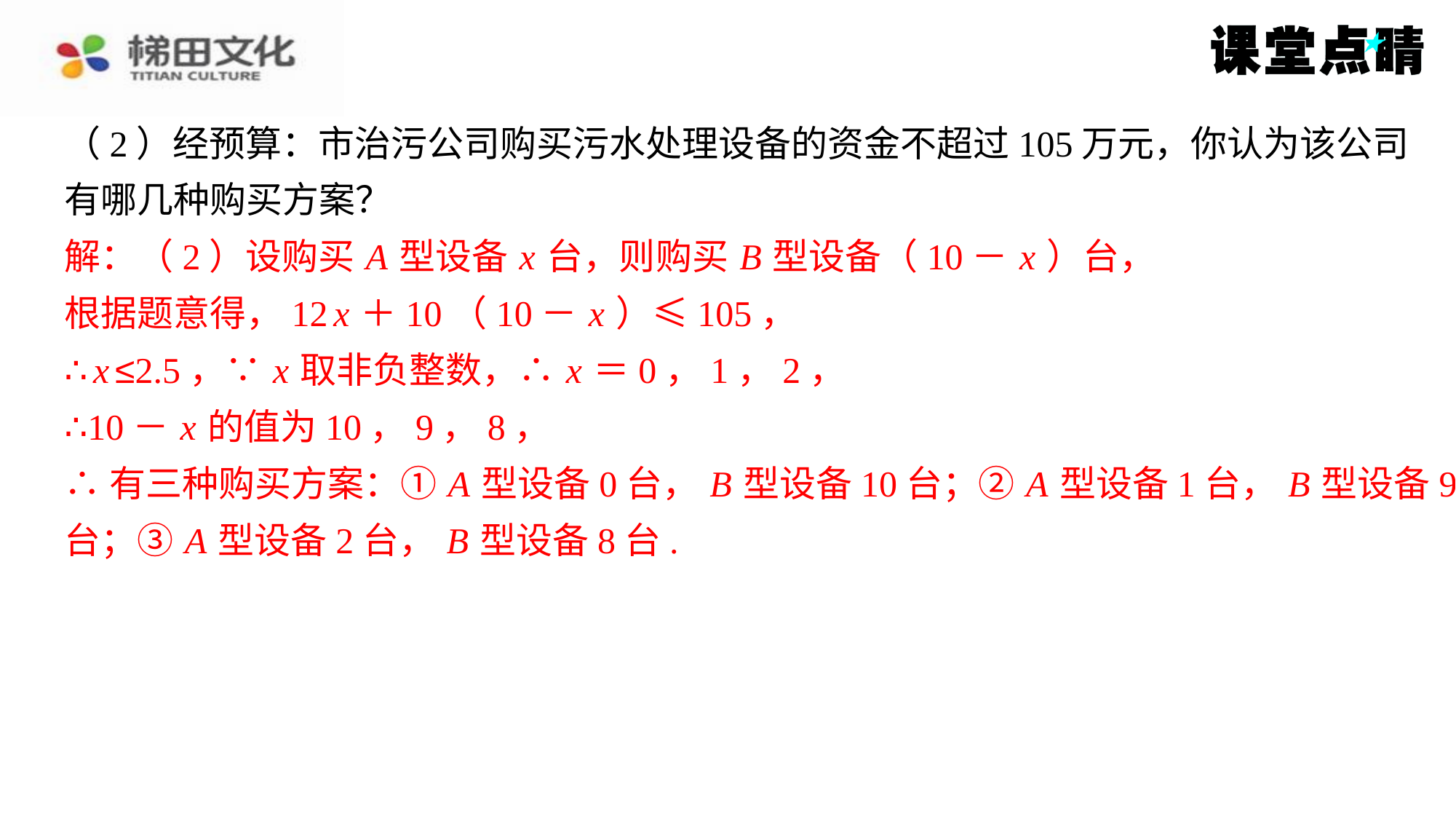

（2）经预算：市治污公司购买污水处理设备的资金不超过105万元，你认为该公司
有哪几种购买方案？
解：（2）设购买 A 型设备 x 台，则购买 B 型设备（10－ x ）台，
根据题意得，12 x ＋10（10－ x ）≤105，
∴ x ≤2.5，∵ x 取非负整数，∴ x ＝0，1，2，
∴10－ x 的值为10，9，8，
∴有三种购买方案：① A 型设备0台， B 型设备10台；② A 型设备1台， B 型设备9
台；③ A 型设备2台， B 型设备8台.
解：（2）设购买 A 型设备 x 台，则购买 B 型设备（10－ x ）台，
根据题意得，12 x ＋10（10－ x ）≤105，
∴ x ≤2.5，∵ x 取非负整数，∴ x ＝0，1，2，
∴10－ x 的值为10，9，8，
∴有三种购买方案：① A 型设备0台， B 型设备10台；② A 型设备1台， B 型设备9
台；③ A 型设备2台， B 型设备8台.